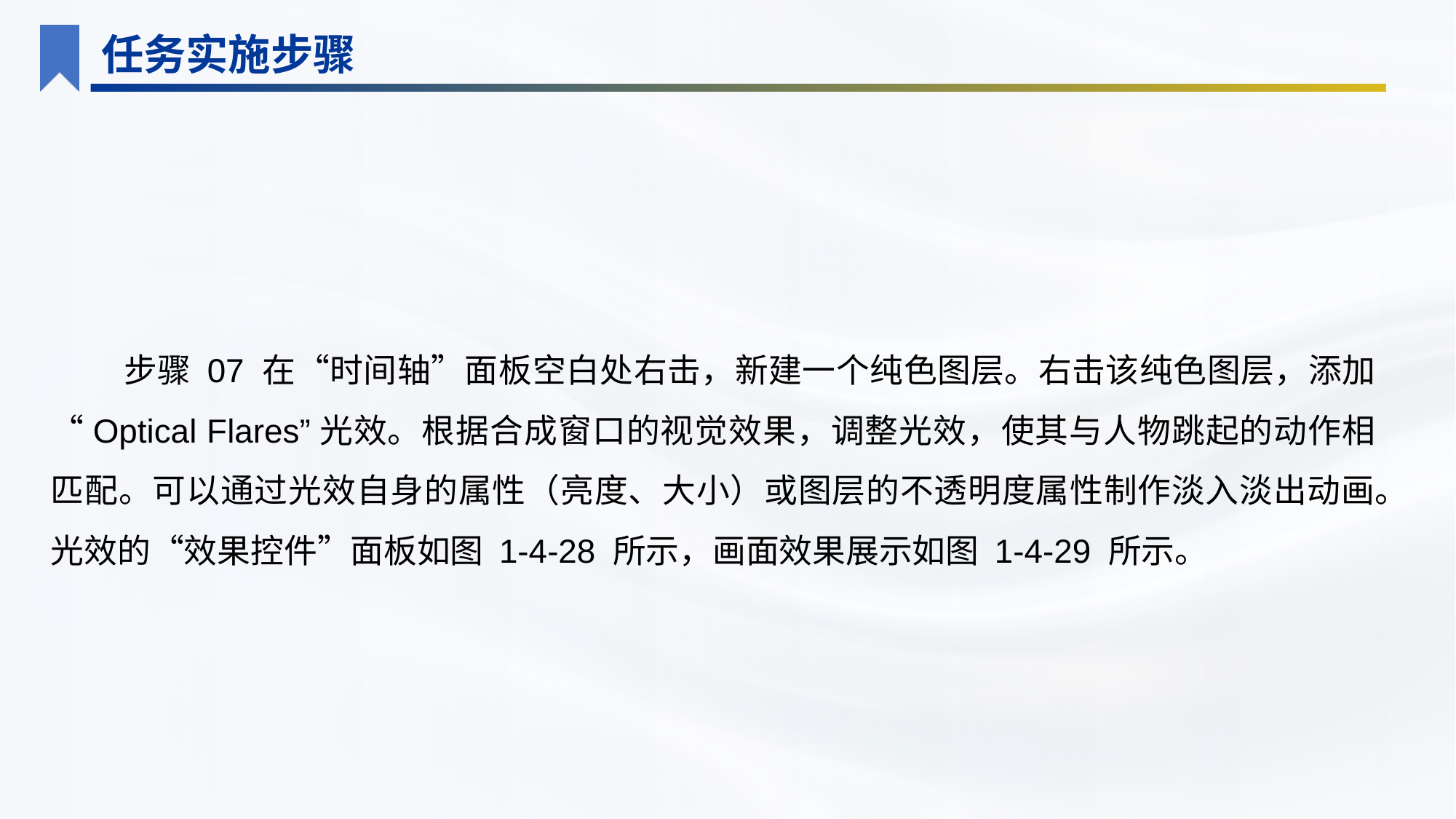

任务实施步骤
步骤 07 在“时间轴”面板空白处右击，新建一个纯色图层。右击该纯色图层，添加“Optical Flares”光效。根据合成窗口的视觉效果，调整光效，使其与人物跳起的动作相匹配。可以通过光效自身的属性（亮度、大小）或图层的不透明度属性制作淡入淡出动画。光效的“效果控件”面板如图 1-4-28 所示，画面效果展示如图 1-4-29 所示。